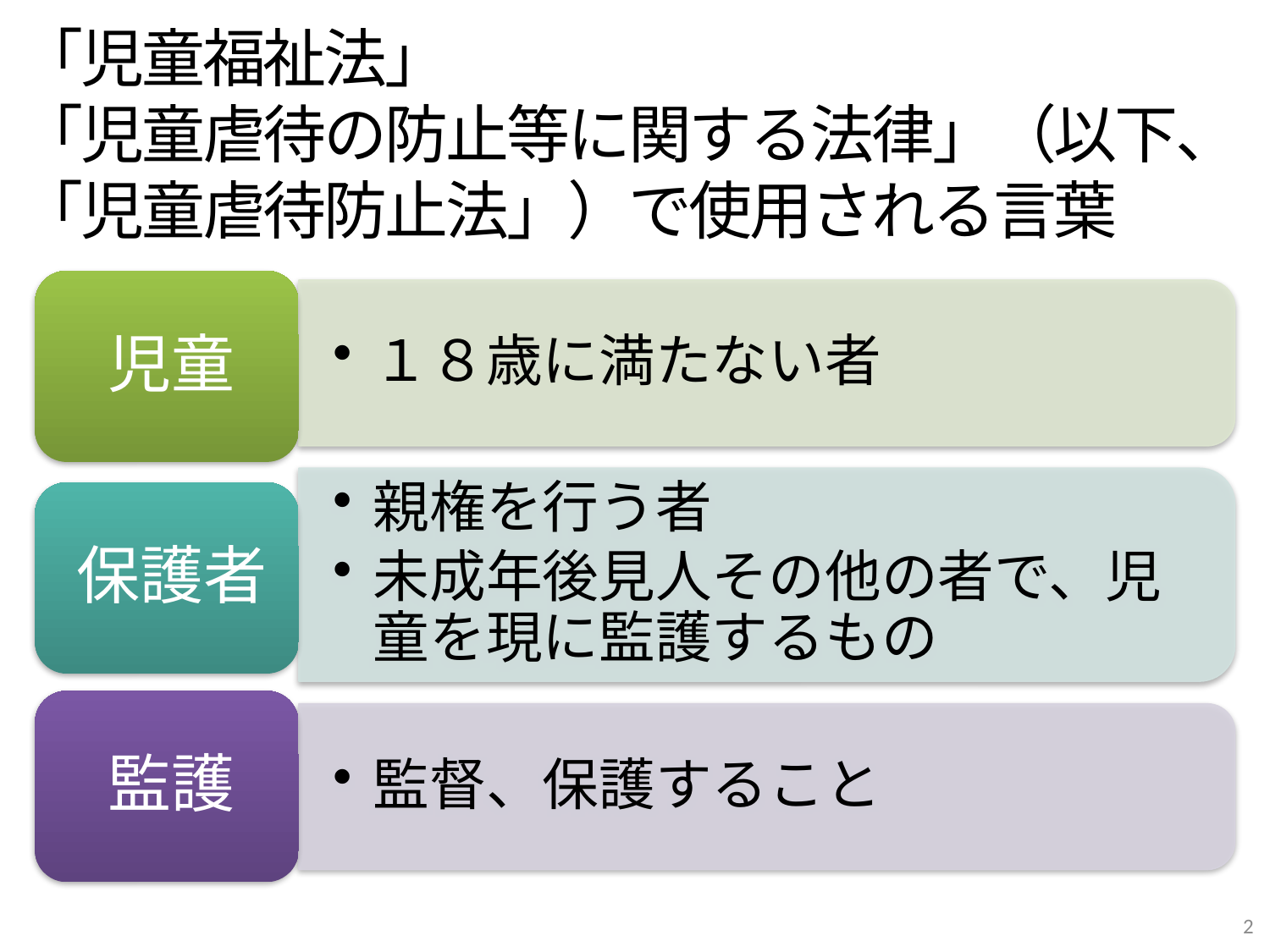

# 「児童福祉法」 「児童虐待の防止等に関する法律」（以下、「児童虐待防止法」）で使用される言葉
１８歳に満たない者
児童
親権を行う者
未成年後見人その他の者で、児童を現に監護するもの
保護者
監督、保護すること
監護
2